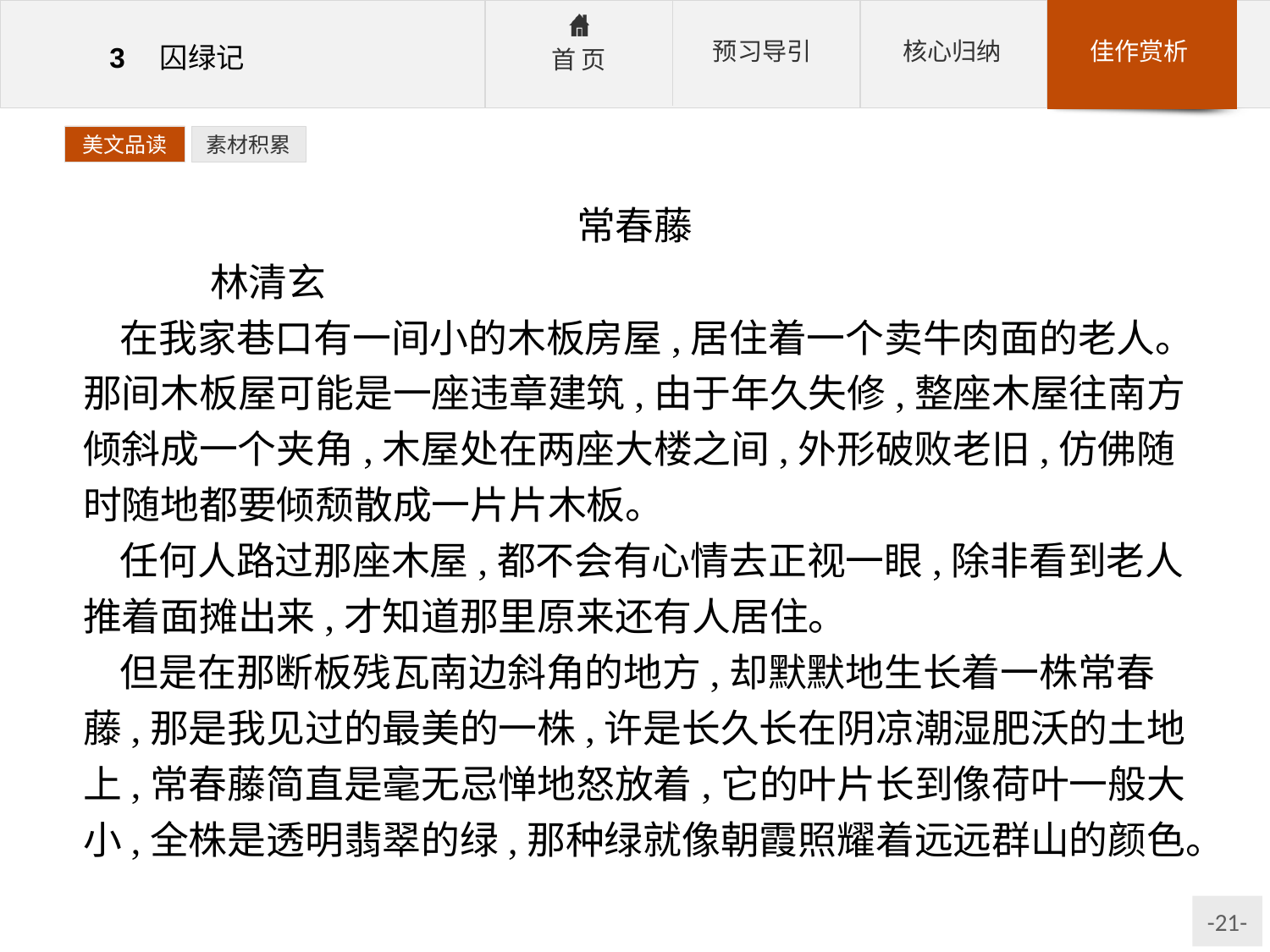

美文品读
素材积累
常春藤
	林清玄
在我家巷口有一间小的木板房屋,居住着一个卖牛肉面的老人。那间木板屋可能是一座违章建筑,由于年久失修,整座木屋往南方倾斜成一个夹角,木屋处在两座大楼之间,外形破败老旧,仿佛随时随地都要倾颓散成一片片木板。
任何人路过那座木屋,都不会有心情去正视一眼,除非看到老人推着面摊出来,才知道那里原来还有人居住。
但是在那断板残瓦南边斜角的地方,却默默地生长着一株常春藤,那是我见过的最美的一株,许是长久长在阴凉潮湿肥沃的土地上,常春藤简直是毫无忌惮地怒放着,它的叶片长到像荷叶一般大小,全株是透明翡翠的绿,那种绿就像朝霞照耀着远远群山的颜色。